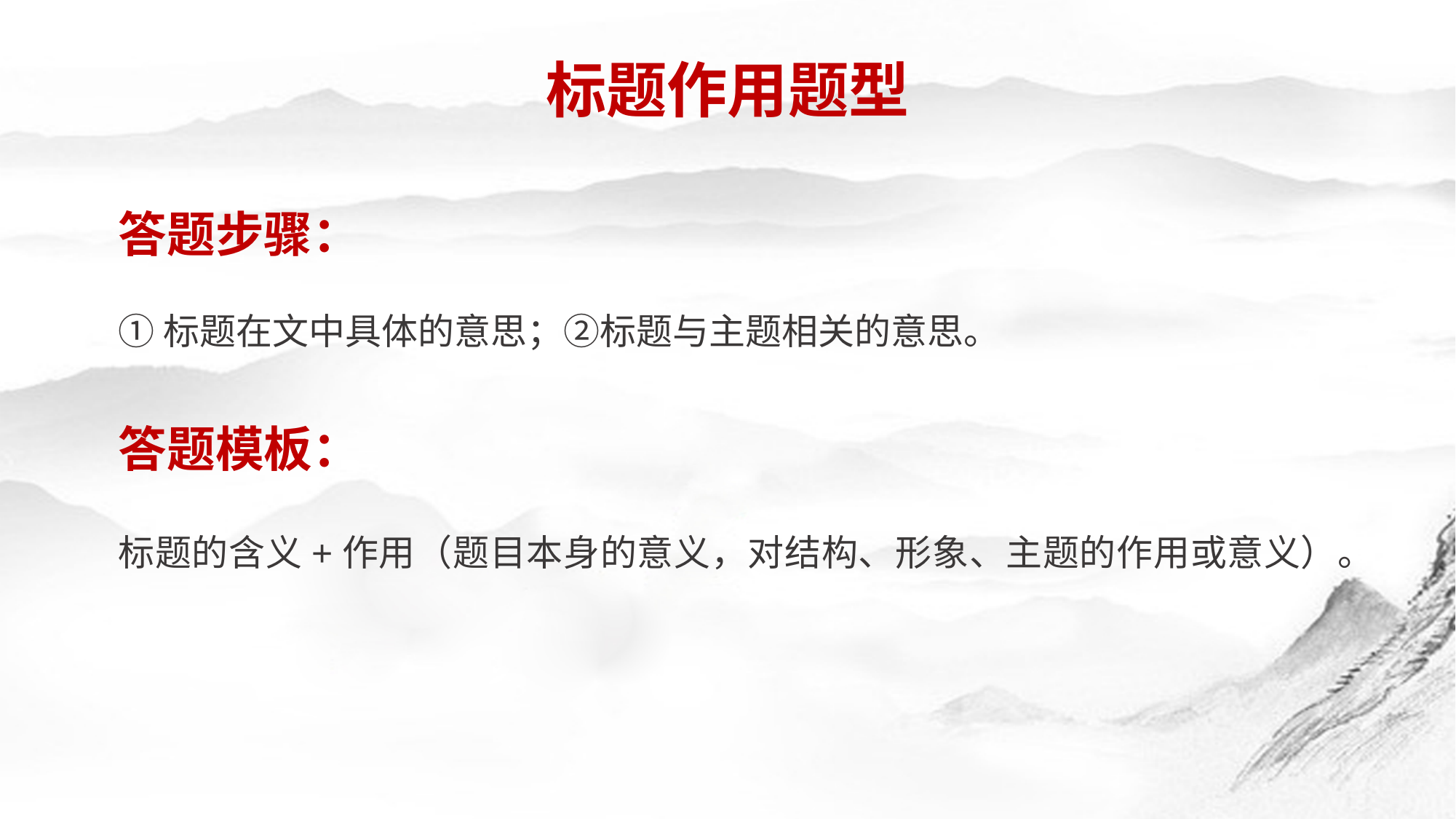

标题作用题型
答题步骤：
①标题在文中具体的意思；②标题与主题相关的意思。
答题模板：
标题的含义+作用（题目本身的意义，对结构、形象、主题的作用或意义）。